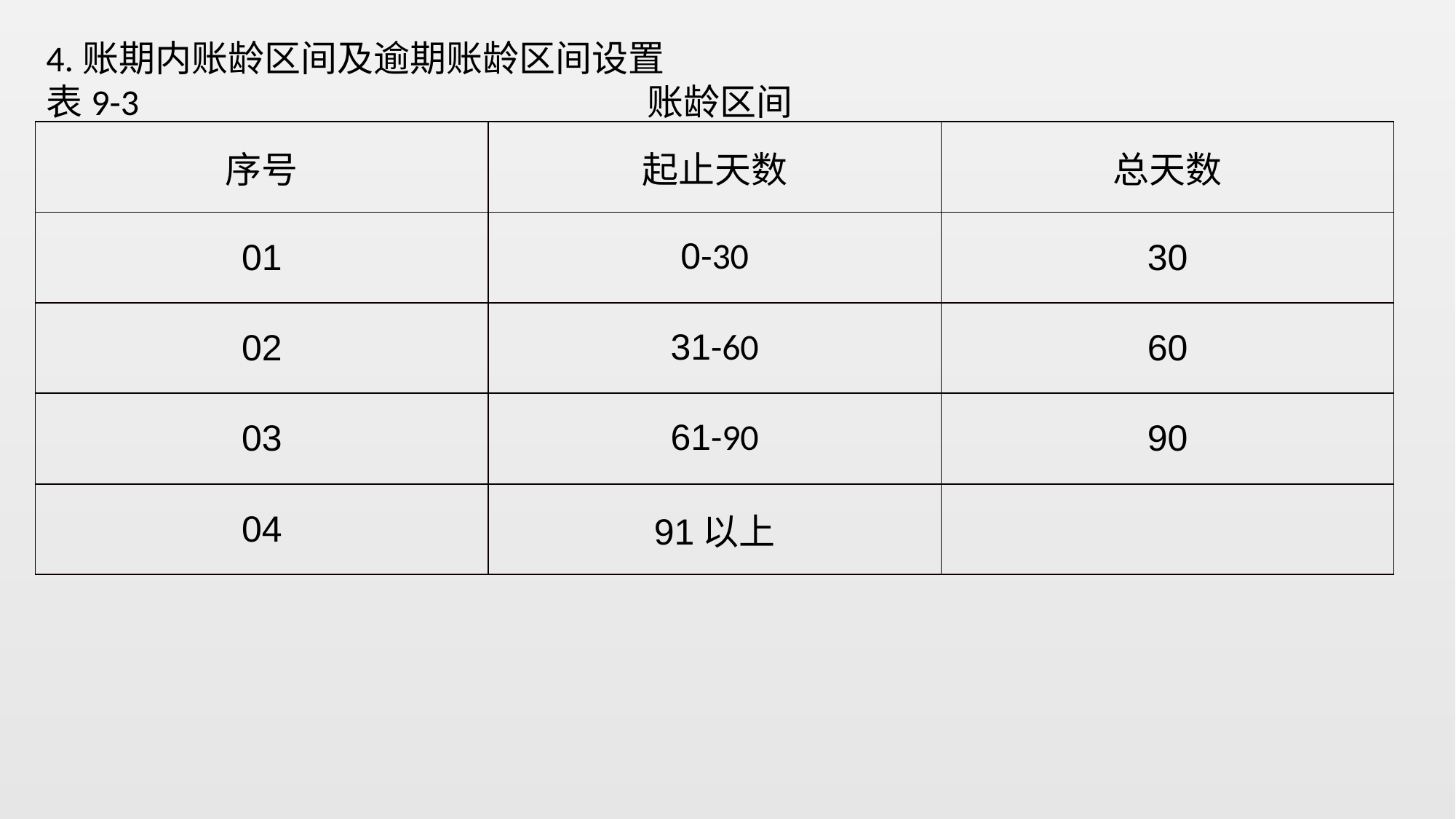

4.账期内账龄区间及逾期账龄区间设置
表9-3                                                             账龄区间
| 序号 | 起止天数 | 总天数 |
| --- | --- | --- |
| 01 | 0-30 | 30 |
| 02 | 31-60 | 60 |
| 03 | 61-90 | 90 |
| 04 | 91以上 |  |